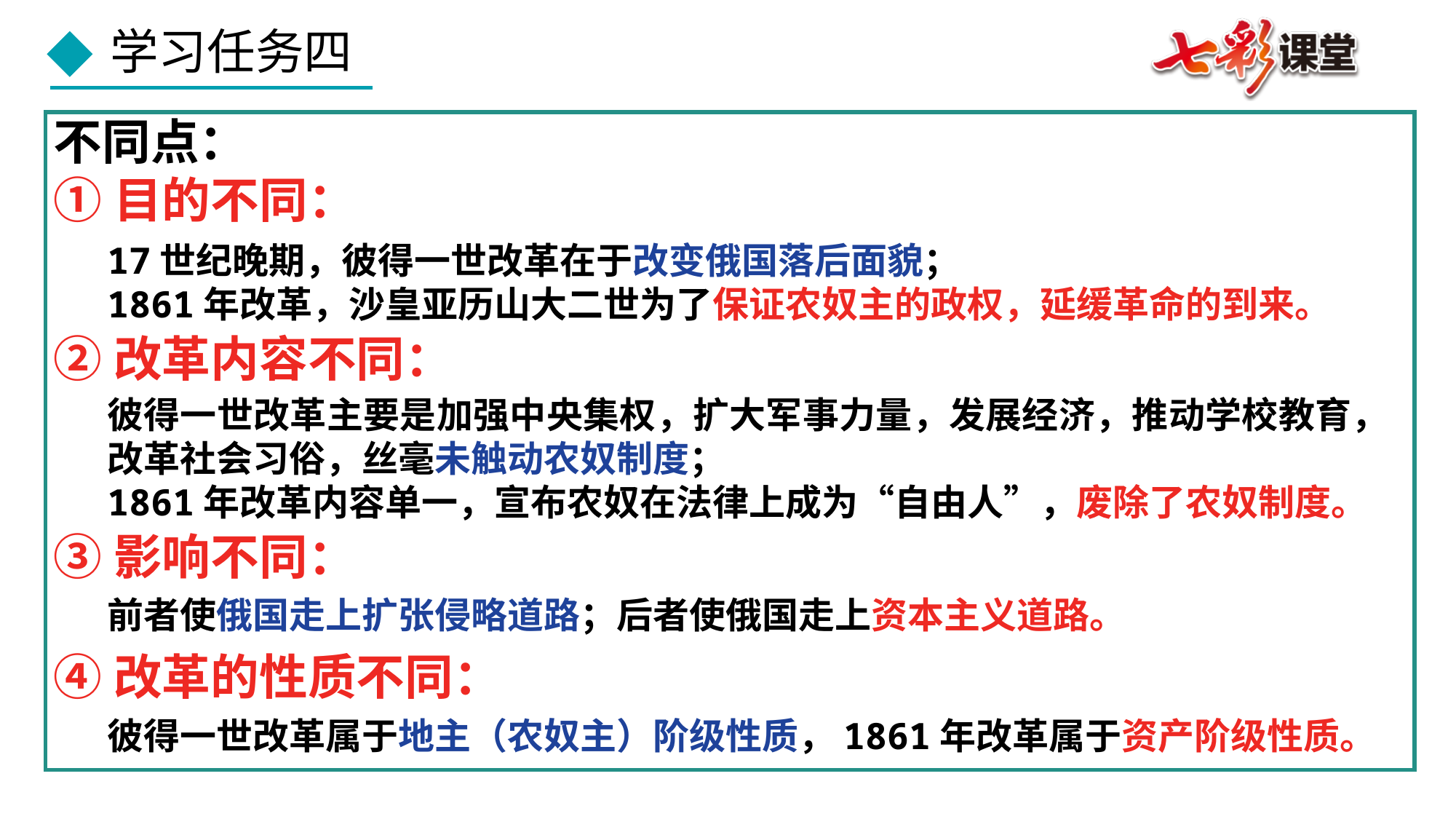

不同点：
①目的不同：
17世纪晚期，彼得一世改革在于改变俄国落后面貌；
1861年改革，沙皇亚历山大二世为了保证农奴主的政权，延缓革命的到来。
②改革内容不同：
彼得一世改革主要是加强中央集权，扩大军事力量，发展经济，推动学校教育，改革社会习俗，丝毫未触动农奴制度；
1861年改革内容单一，宣布农奴在法律上成为“自由人”，废除了农奴制度。
③影响不同：
前者使俄国走上扩张侵略道路；后者使俄国走上资本主义道路。
④改革的性质不同：
彼得一世改革属于地主（农奴主）阶级性质，1861年改革属于资产阶级性质。